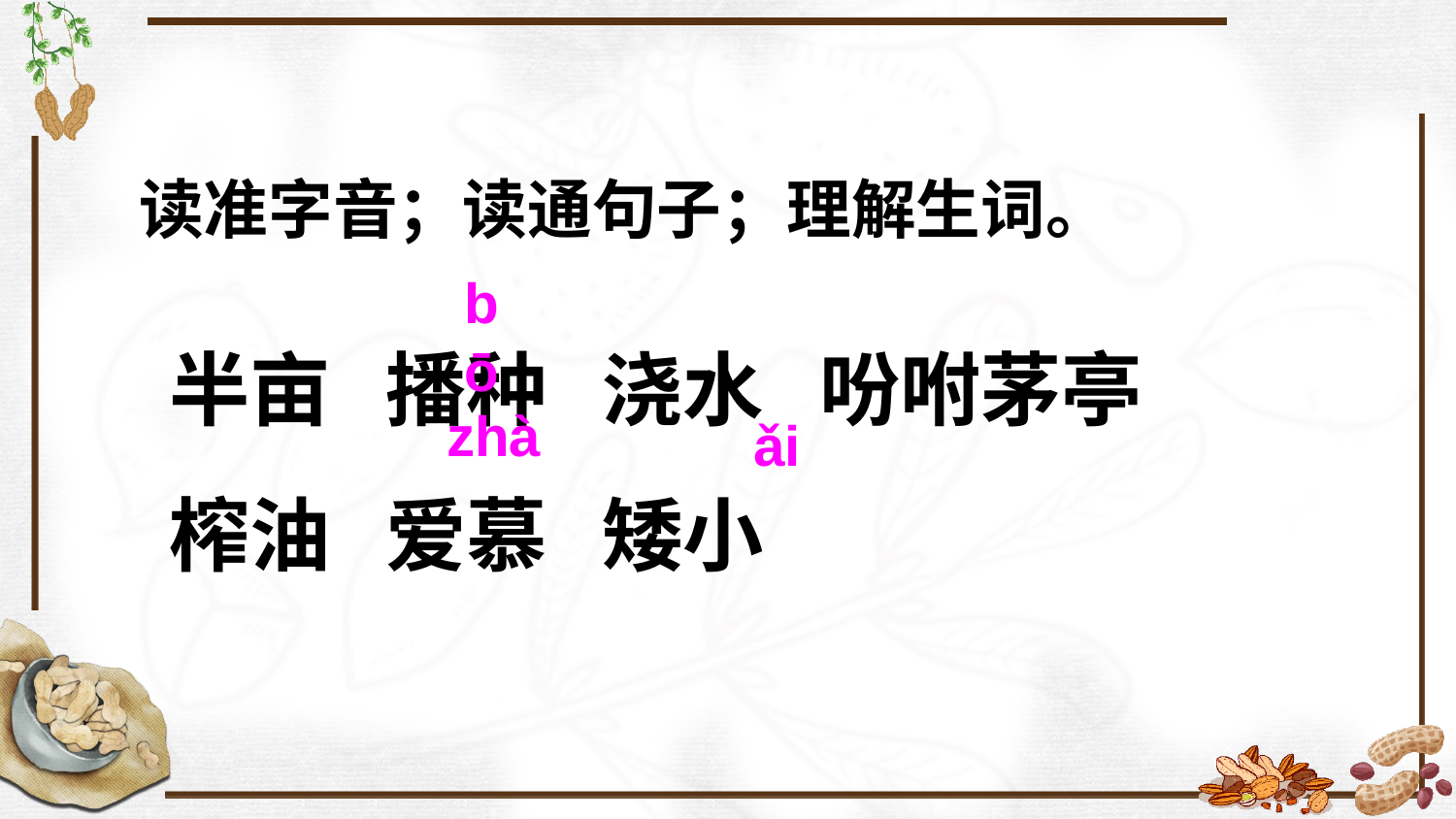

读准字音；读通句子；理解生词。
bō
半亩   播种   浇水   吩咐茅亭   榨油   爱慕   矮小
zhà
ǎi